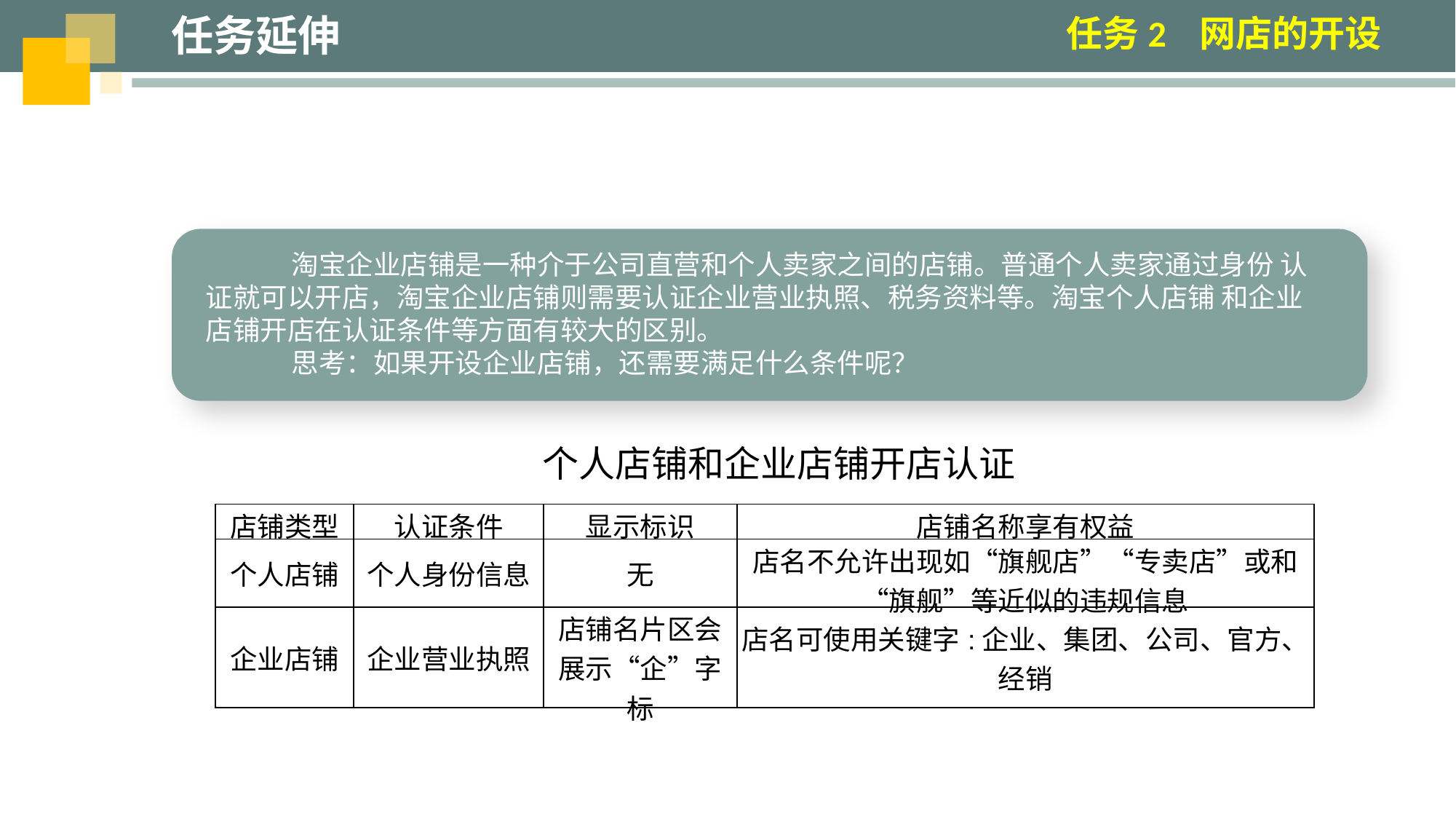

任务延伸
任务2   网店的开设

淘宝企业店铺是一种介于公司直营和个人卖家之间的店铺。普通个人卖家通过身份 认证就可以开店，淘宝企业店铺则需要认证企业营业执照、税务资料等。淘宝个人店铺 和企业店铺开店在认证条件等方面有较大的区别。
思考：如果开设企业店铺，还需要满足什么条件呢？
个人店铺和企业店铺开店认证
| 店铺类型 | 认证条件 | 显示标识 | 店铺名称享有权益 |
| --- | --- | --- | --- |
| 个人店铺 | 个人身份信息 | 无 | 店名不允许出现如“旗舰店”“专卖店”或和“旗舰”等近似的违规信息 |
| 企业店铺 | 企业营业执照 | 店铺名片区会展示“企”字标 | 店名可使用关键字:企业、集团、公司、官方、经销 |